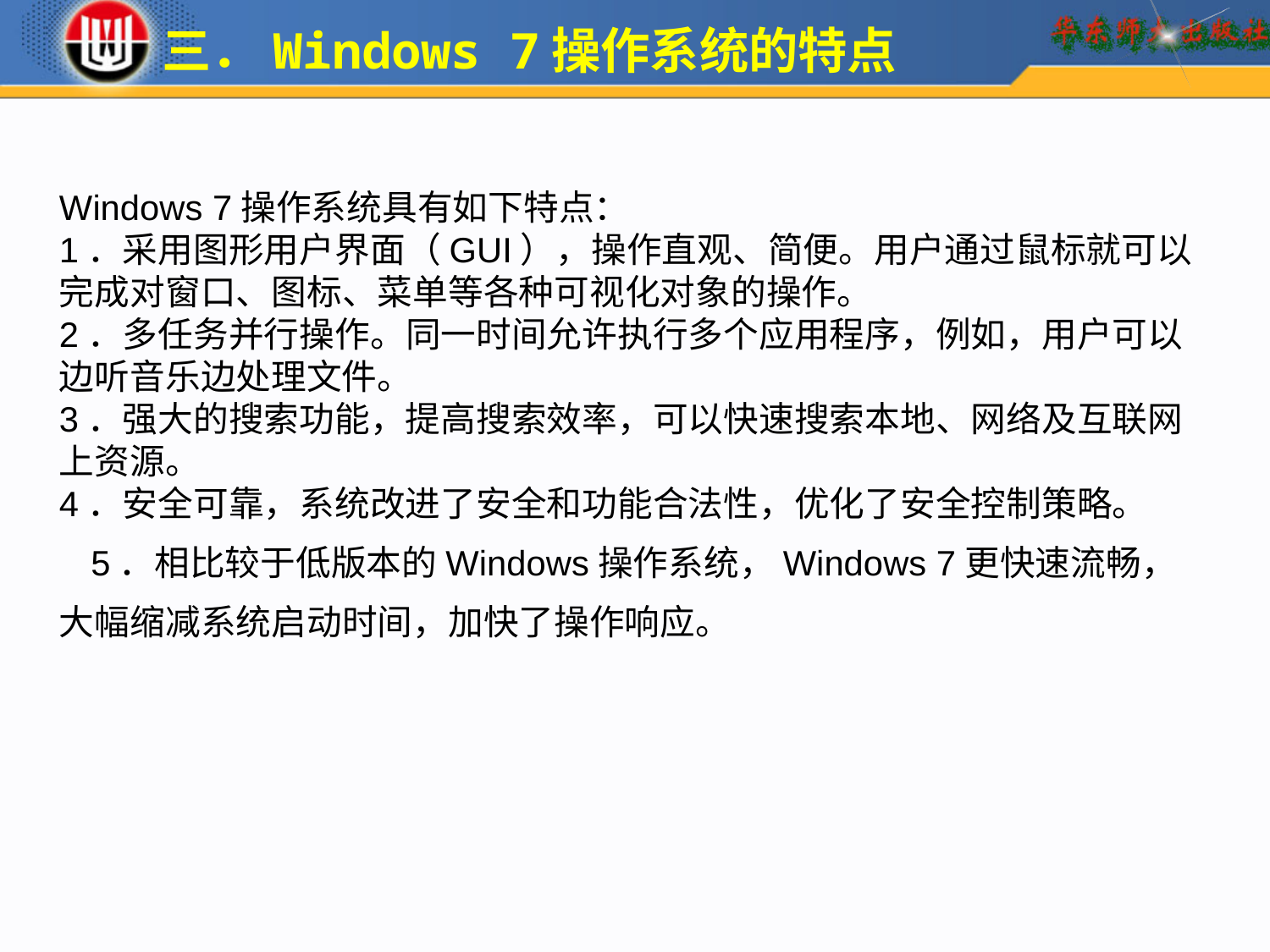

三．Windows 7操作系统的特点
Windows 7操作系统具有如下特点：1．采用图形用户界面（GUI），操作直观、简便。用户通过鼠标就可以完成对窗口、图标、菜单等各种可视化对象的操作。2．多任务并行操作。同一时间允许执行多个应用程序，例如，用户可以边听音乐边处理文件。3．强大的搜索功能，提高搜索效率，可以快速搜索本地、网络及互联网上资源。4．安全可靠，系统改进了安全和功能合法性，优化了安全控制策略。 5．相比较于低版本的Windows操作系统，Windows 7更快速流畅，大幅缩减系统启动时间，加快了操作响应。